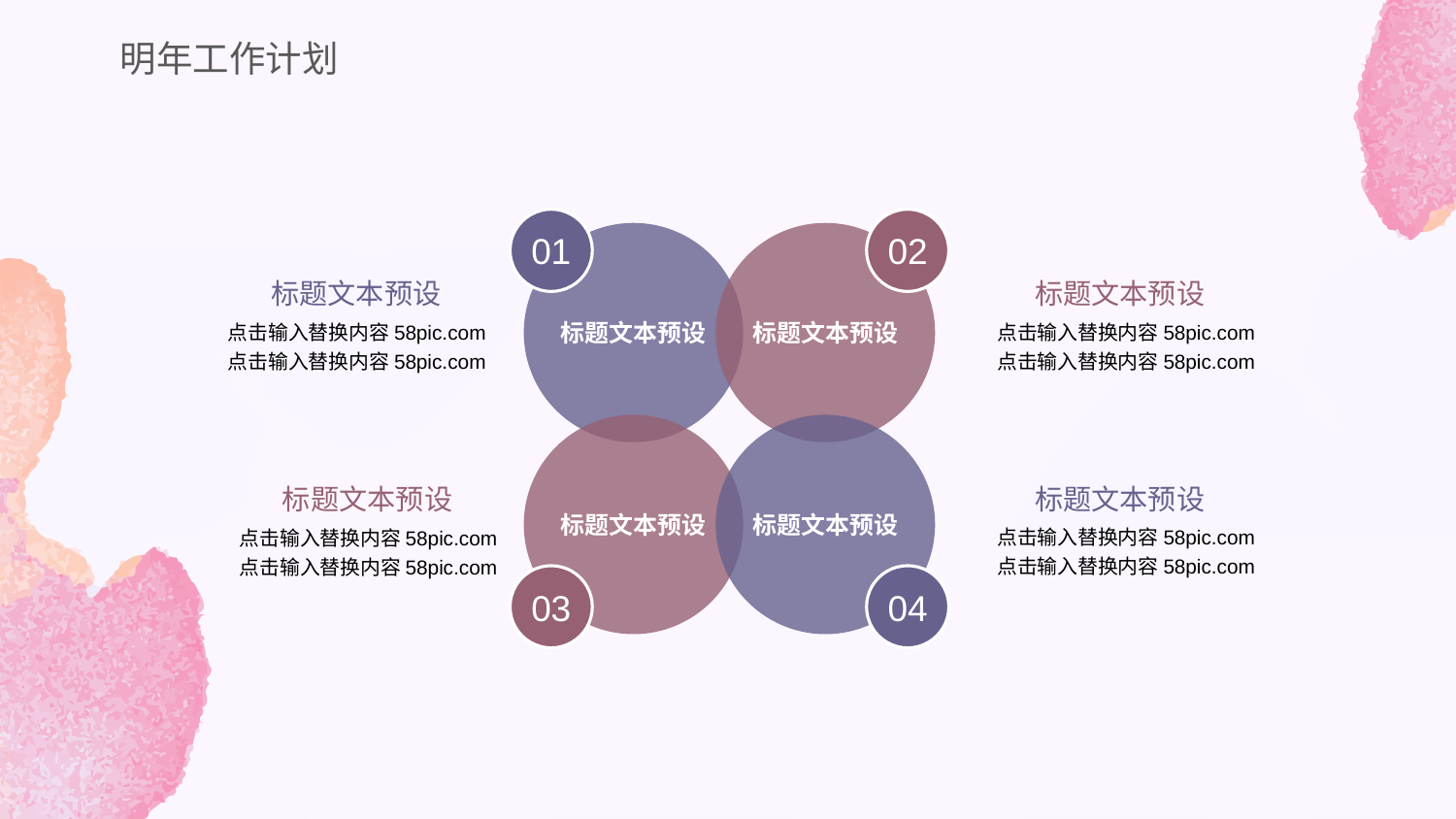

明年工作计划
01
标题文本预设
02
标题文本预设
标题文本预设
点击输入替换内容58pic.com
点击输入替换内容58pic.com
标题文本预设
点击输入替换内容58pic.com
点击输入替换内容58pic.com
标题文本预设
03
标题文本预设
04
标题文本预设
点击输入替换内容58pic.com
点击输入替换内容58pic.com
标题文本预设
点击输入替换内容58pic.com
点击输入替换内容58pic.com